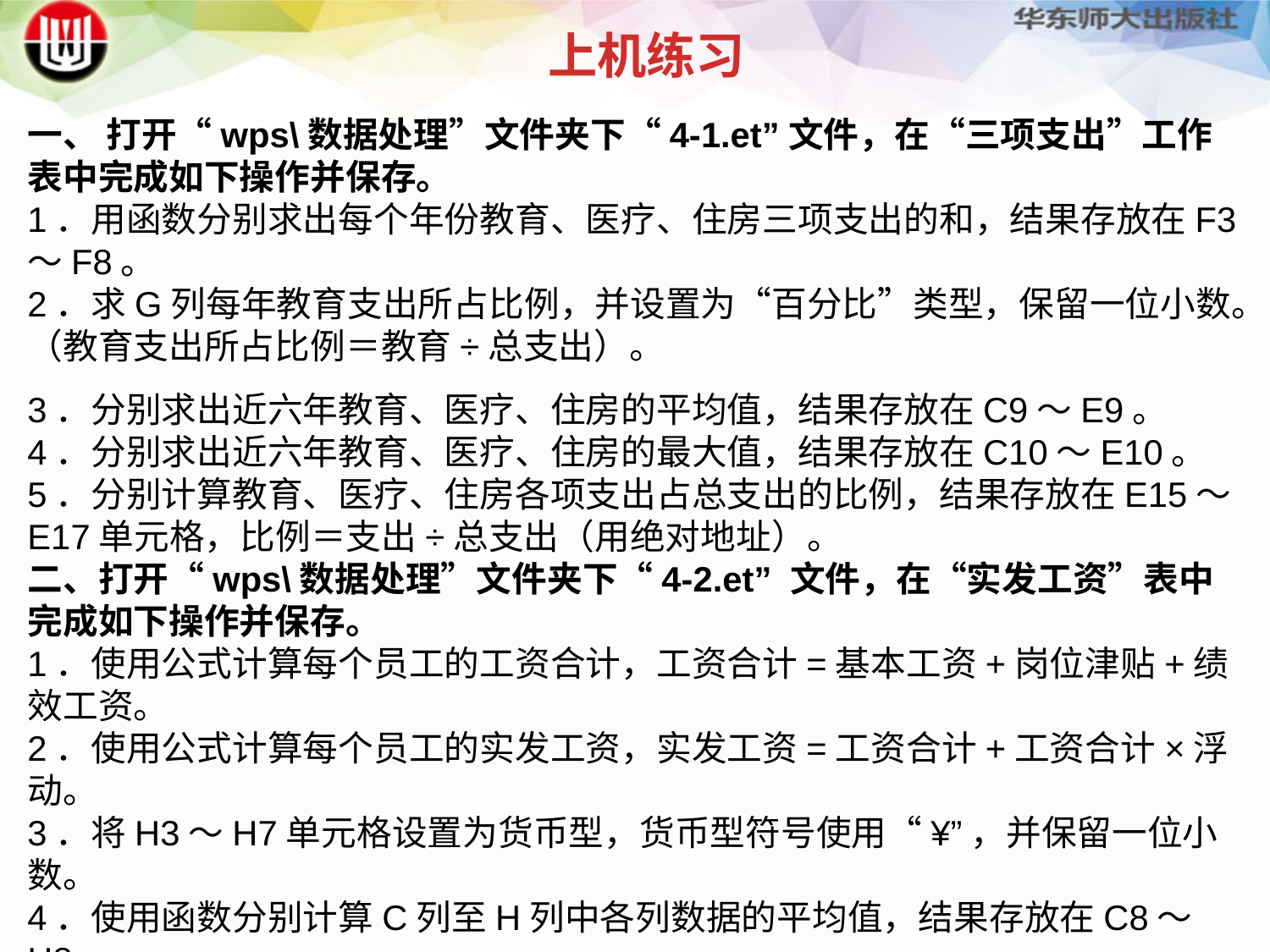

上机练习
一、 打开“wps\数据处理”文件夹下“4-1.et”文件，在“三项支出”工作表中完成如下操作并保存。
1．用函数分别求出每个年份教育、医疗、住房三项支出的和，结果存放在F3～F8。
2．求G列每年教育支出所占比例，并设置为“百分比”类型，保留一位小数。（教育支出所占比例＝教育÷总支出）。
3．分别求出近六年教育、医疗、住房的平均值，结果存放在C9～E9。
4．分别求出近六年教育、医疗、住房的最大值，结果存放在C10～E10。
5．分别计算教育、医疗、住房各项支出占总支出的比例，结果存放在E15～E17单元格，比例＝支出÷总支出（用绝对地址）。
二、打开“wps\数据处理”文件夹下“4-2.et” 文件，在“实发工资”表中完成如下操作并保存。
1．使用公式计算每个员工的工资合计，工资合计=基本工资+岗位津贴+绩效工资。
2．使用公式计算每个员工的实发工资，实发工资=工资合计+工资合计×浮动。
3．将H3～H7单元格设置为货币型，货币型符号使用“¥”，并保留一位小数。
4．使用函数分别计算C列至H列中各列数据的平均值，结果存放在C8～H8。